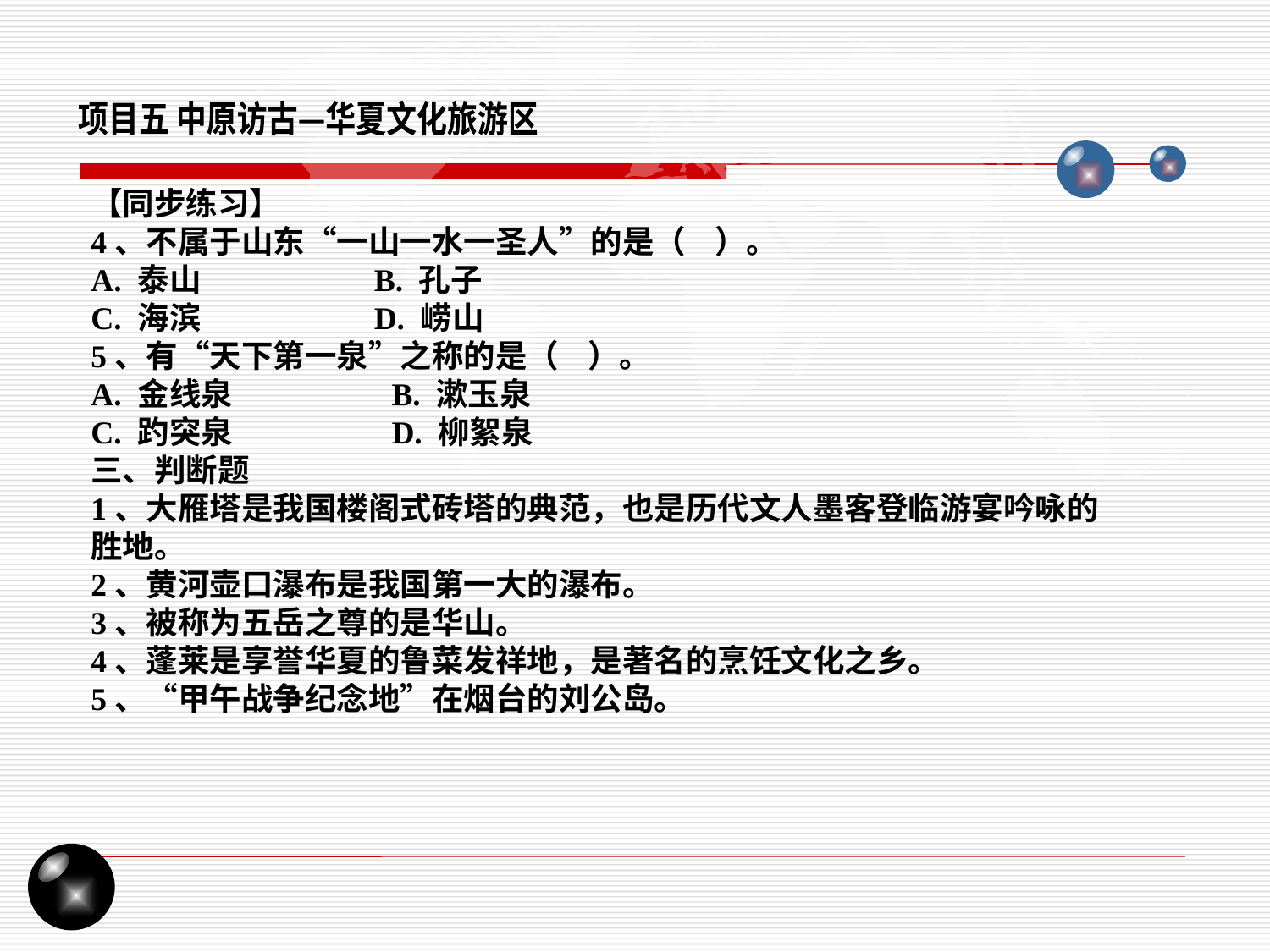

项目五 中原访古—华夏文化旅游区
【同步练习】
4、不属于山东“一山一水一圣人”的是（    ）。
A. 泰山                       B. 孔子
C. 海滨                       D. 崂山
5、有“天下第一泉”之称的是（    ）。
A. 金线泉                     B. 漱玉泉
C. 趵突泉                     D. 柳絮泉
三、判断题
1、大雁塔是我国楼阁式砖塔的典范，也是历代文人墨客登临游宴吟咏的胜地。
2、黄河壶口瀑布是我国第一大的瀑布。
3、被称为五岳之尊的是华山。
4、蓬莱是享誉华夏的鲁菜发祥地，是著名的烹饪文化之乡。
5、“甲午战争纪念地”在烟台的刘公岛。